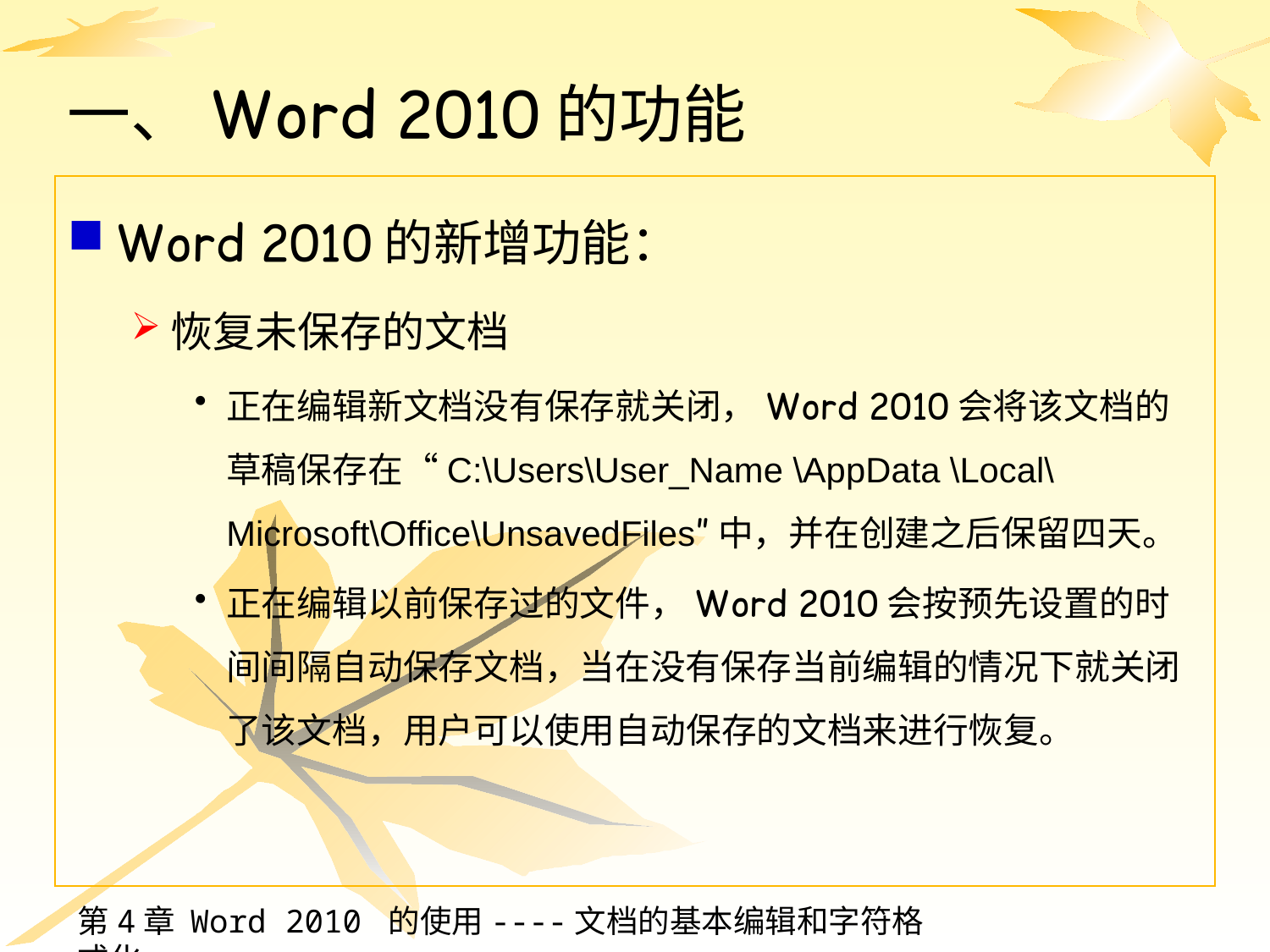

# 一、Word 2010的功能
Word 2010的新增功能：
恢复未保存的文档
正在编辑新文档没有保存就关闭，Word 2010会将该文档的草稿保存在“C:\Users\User_Name \AppData \Local\Microsoft\Office\UnsavedFiles”中，并在创建之后保留四天。
正在编辑以前保存过的文件，Word 2010会按预先设置的时间间隔自动保存文档，当在没有保存当前编辑的情况下就关闭了该文档，用户可以使用自动保存的文档来进行恢复。